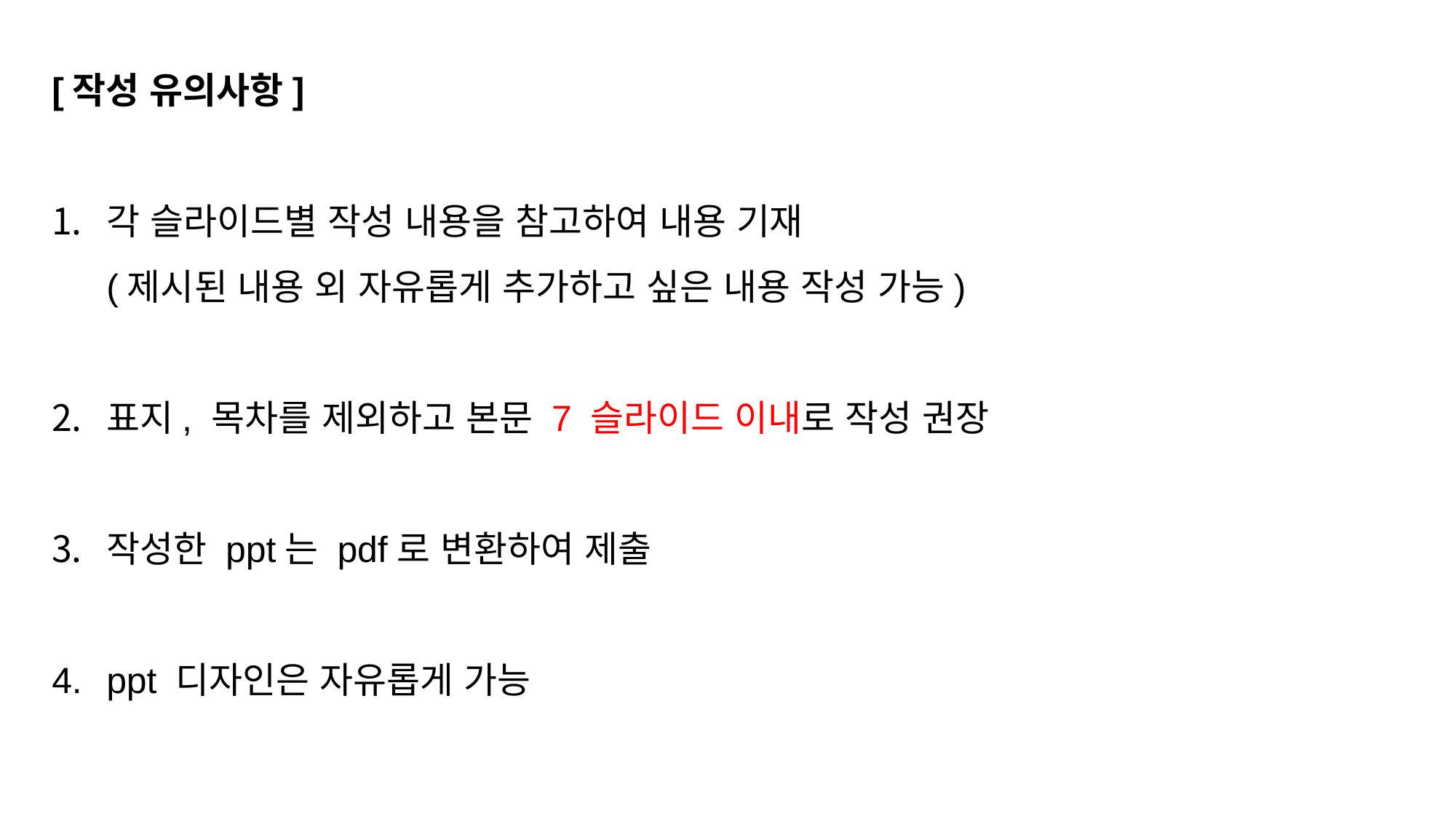

[작성 유의사항]

각 슬라이드별 작성 내용을 참고하여 내용 기재
(제시된 내용 외 자유롭게 추가하고 싶은 내용 작성 가능)

표지, 목차를 제외하고 본문 7 슬라이드 이내로 작성 권장
작성한 ppt는 pdf로 변환하여 제출

ppt 디자인은 자유롭게 가능